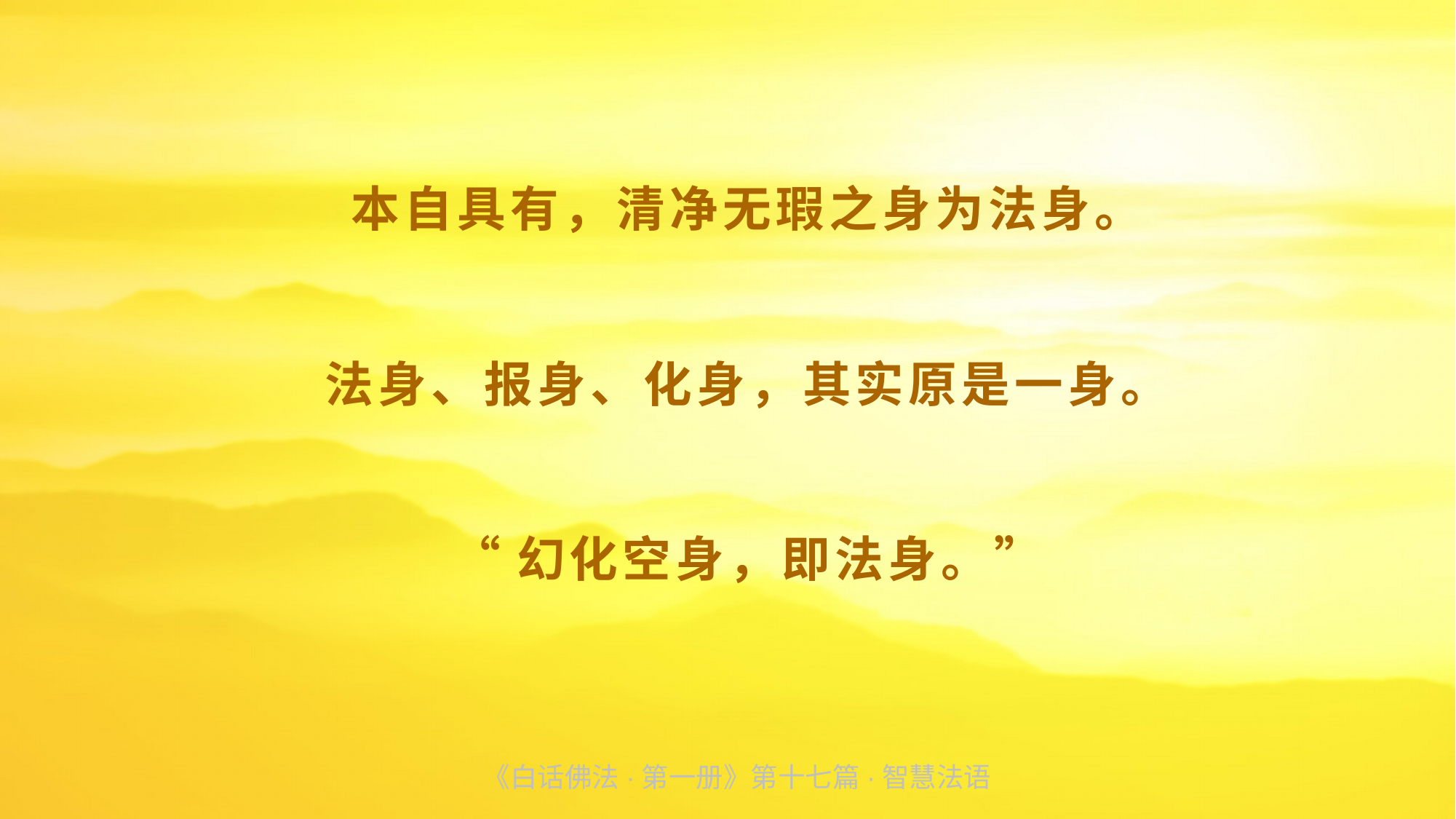

本自具有，清净无瑕之身为法身。

法身、报身、化身，其实原是一身。

“幻化空身，即法身。”
  《白话佛法·第一册》第十七篇·智慧法语